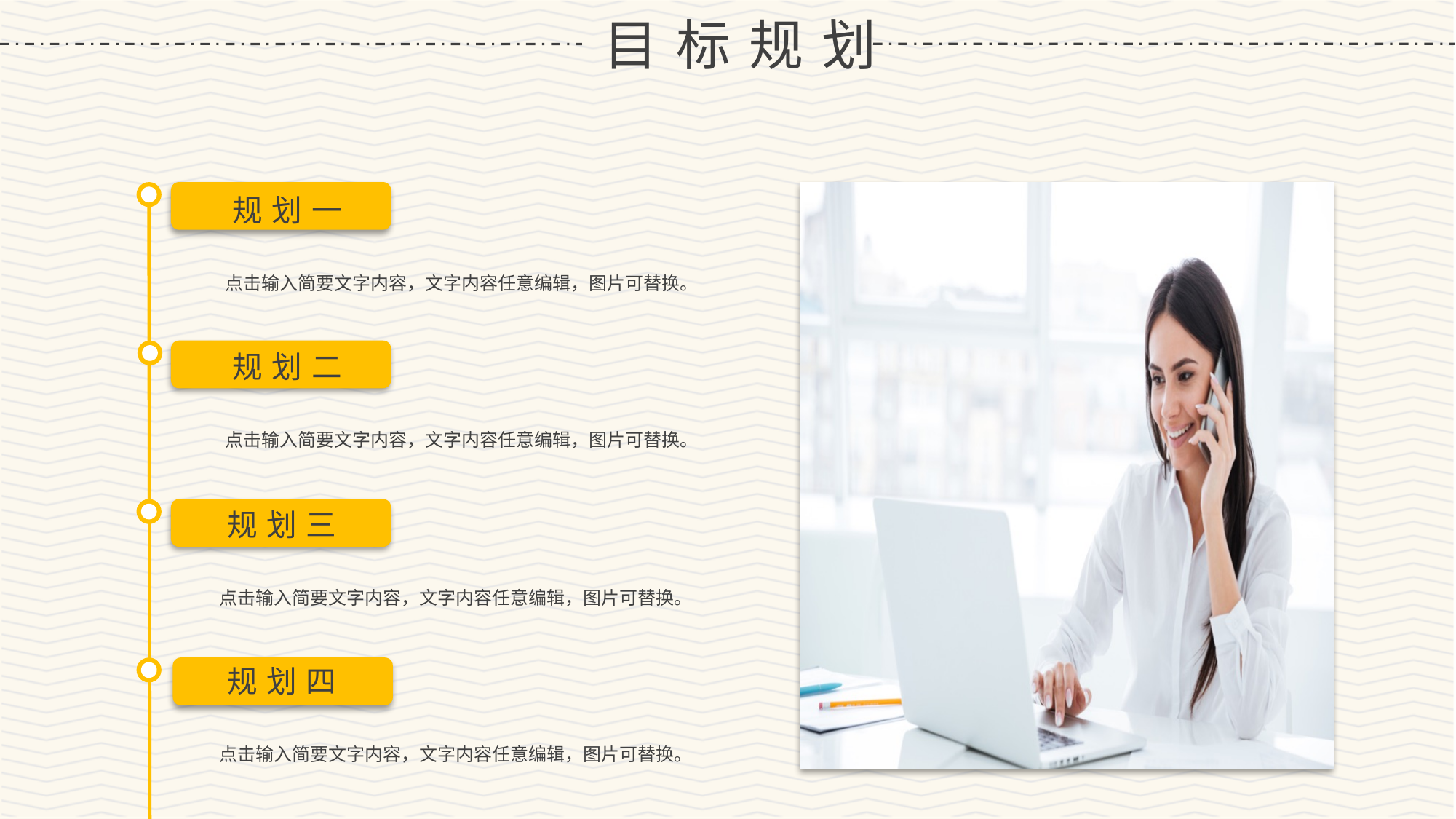

目标规划

规划一
点击输入简要文字内容，文字内容任意编辑，图片可替换。

规划二
点击输入简要文字内容，文字内容任意编辑，图片可替换。

规划三
点击输入简要文字内容，文字内容任意编辑，图片可替换。

规划四
点击输入简要文字内容，文字内容任意编辑，图片可替换。